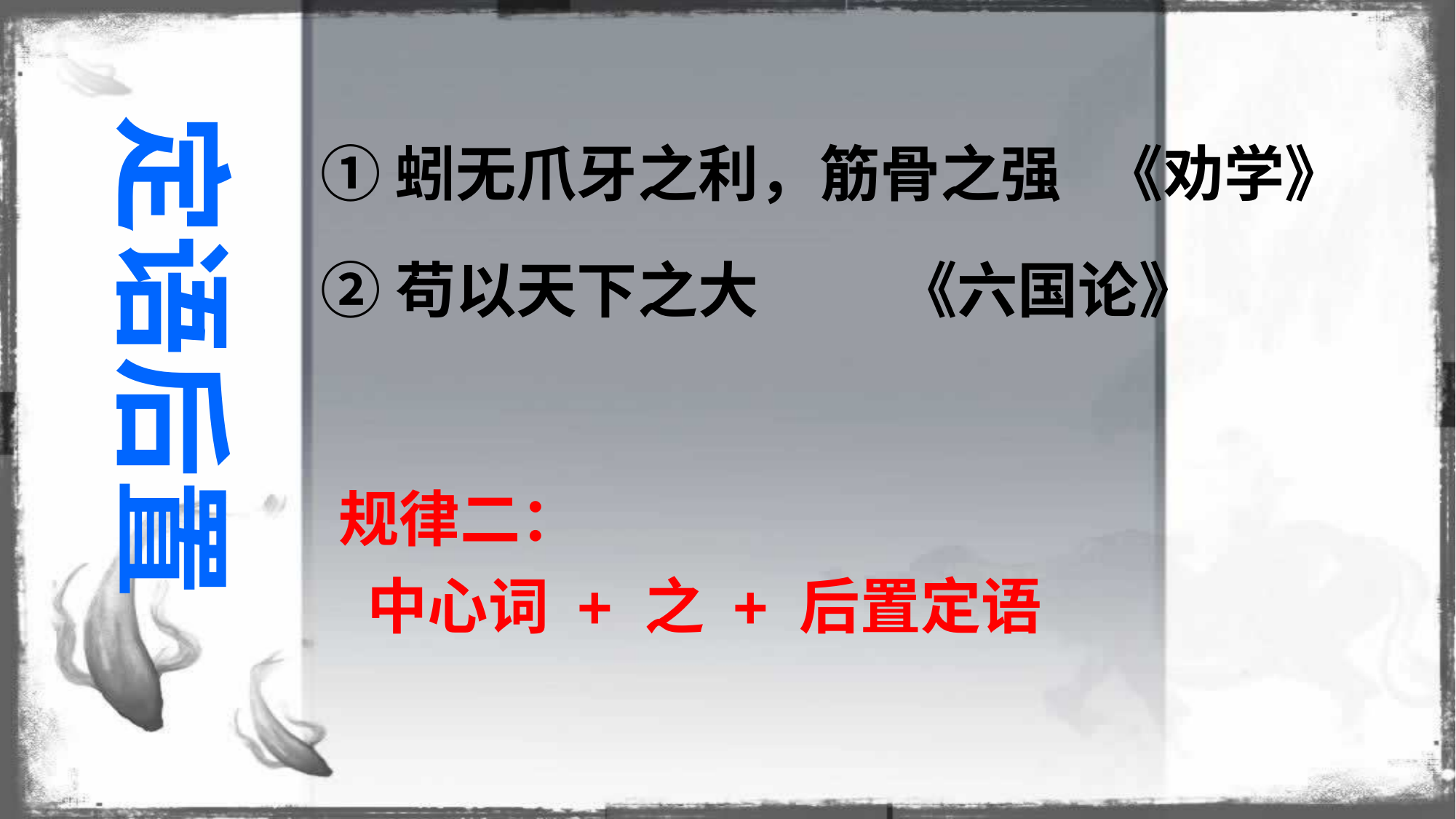

①蚓无爪牙之利，筋骨之强   《劝学》
②苟以天下之大          《六国论》
定语后置
规律二：
 中心词 + 之 + 后置定语